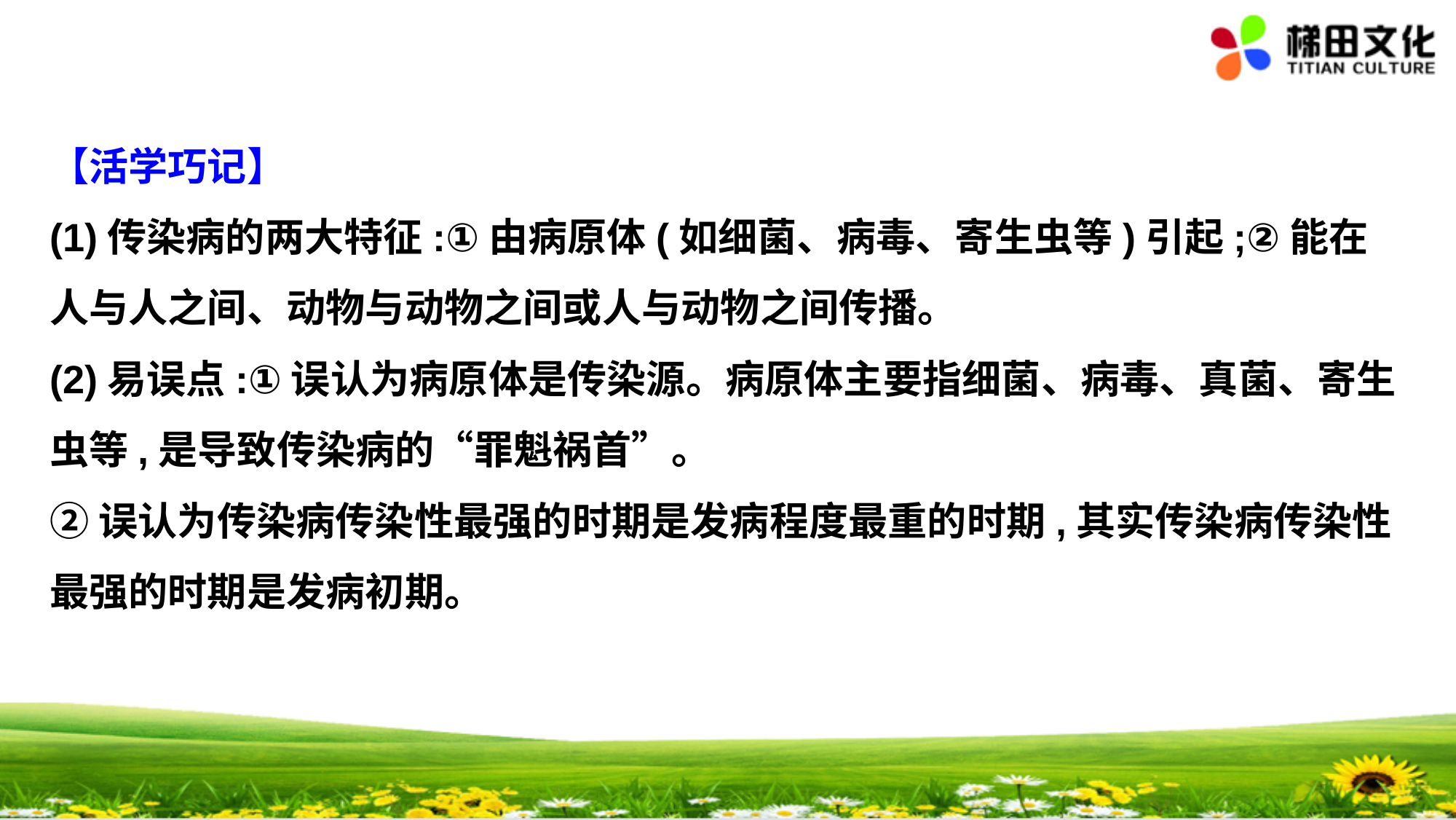

【活学巧记】
(1)传染病的两大特征:①由病原体(如细菌、病毒、寄生虫等)引起;②能在人与人之间、动物与动物之间或人与动物之间传播。
(2)易误点:①误认为病原体是传染源。病原体主要指细菌、病毒、真菌、寄生虫等,是导致传染病的“罪魁祸首”。
②误认为传染病传染性最强的时期是发病程度最重的时期,其实传染病传染性最强的时期是发病初期。